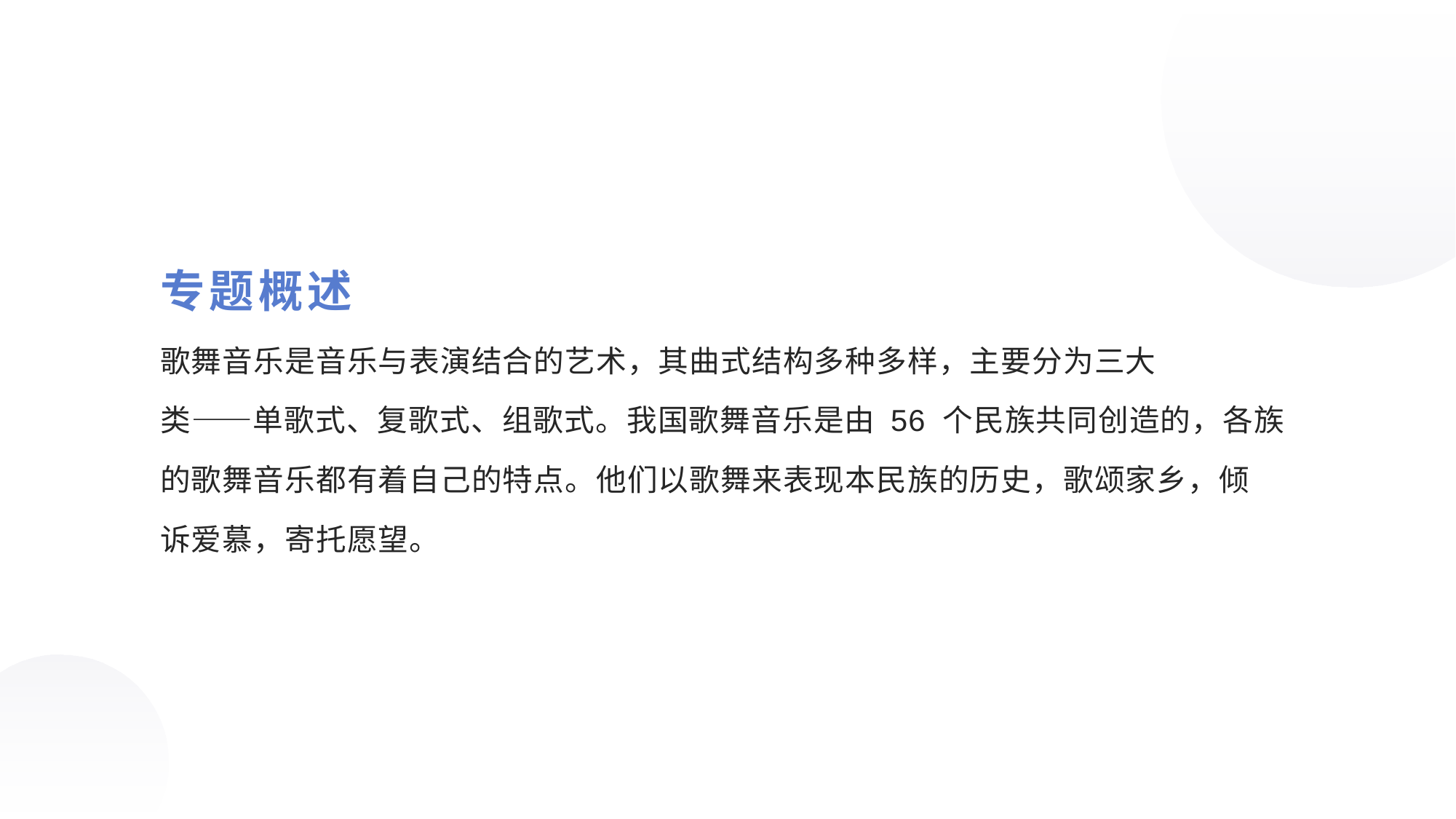

专题概述
歌舞音乐是音乐与表演结合的艺术，其曲式结构多种多样，主要分为三大
类——单歌式、复歌式、组歌式。我国歌舞音乐是由 56 个民族共同创造的，各族
的歌舞音乐都有着自己的特点。他们以歌舞来表现本民族的历史，歌颂家乡，倾
诉爱慕，寄托愿望。